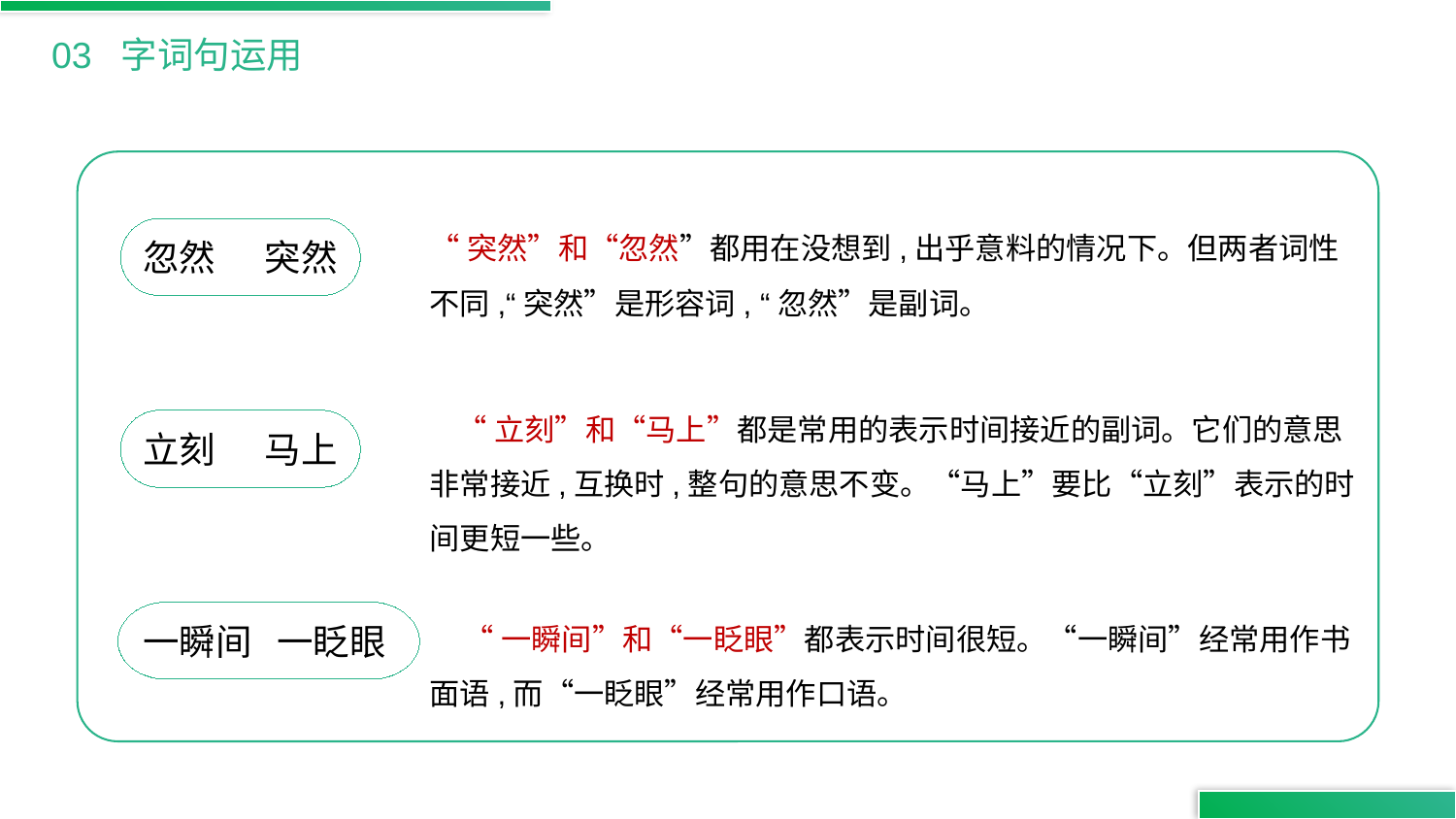

03  字词句运用
“突然”和“忽然”都用在没想到,出乎意料的情况下。但两者词性不同,“突然”是形容词, “忽然”是副词。
忽然      突然
    “立刻”和“马上”都是常用的表示时间接近的副词。它们的意思非常接近,互换时,整句的意思不变。“马上”要比“立刻”表示的时间更短一些。
立刻      马上
     “一瞬间”和“一眨眼”都表示时间很短。“一瞬间”经常用作书面语,而“一眨眼”经常用作口语。
一瞬间   一眨眼